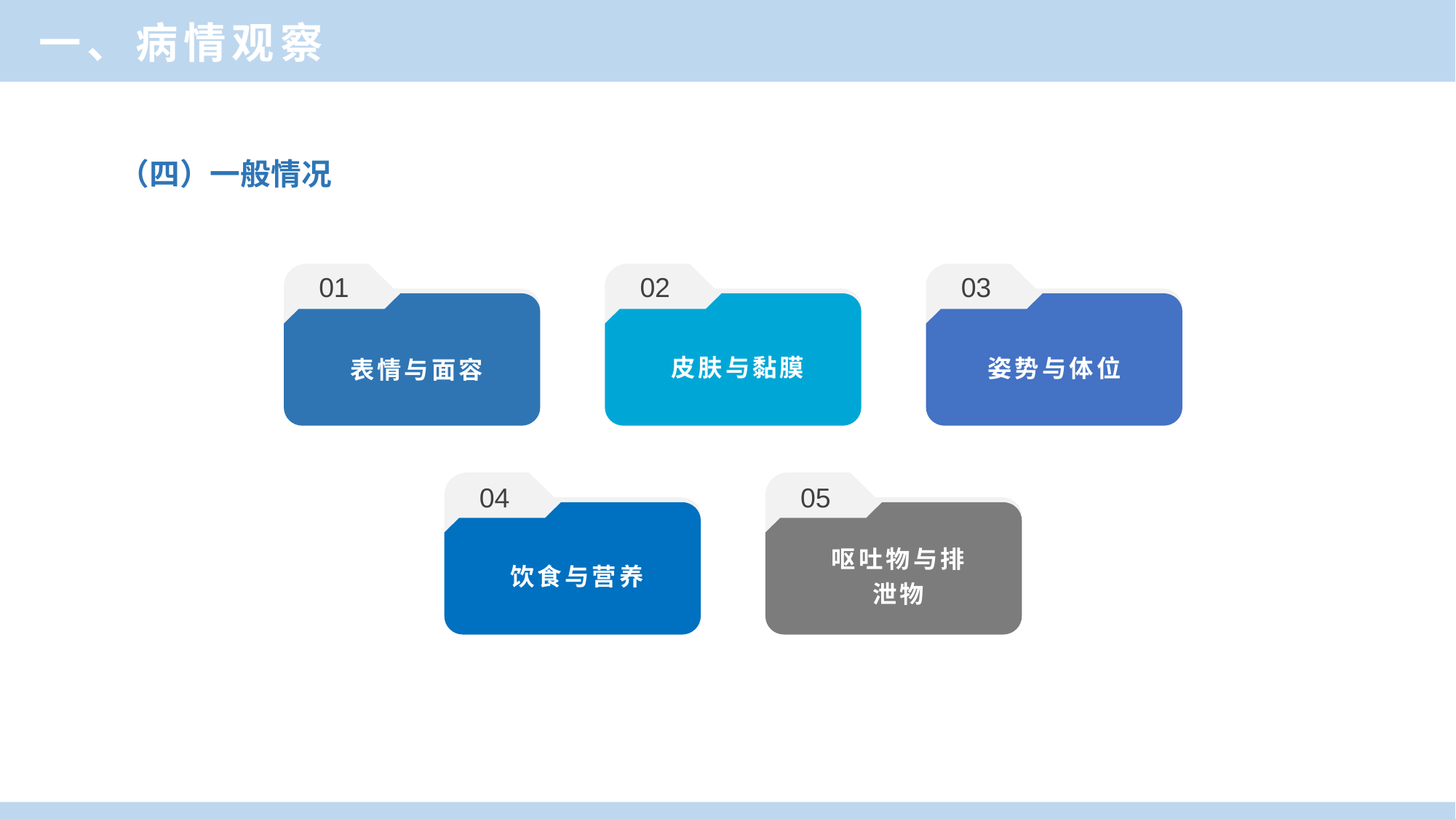

一、病情观察
（四）一般情况

01
02
03

皮肤与黏膜
姿势与体位
表情与面容

04
05

饮食与营养
呕吐物与排
泄物